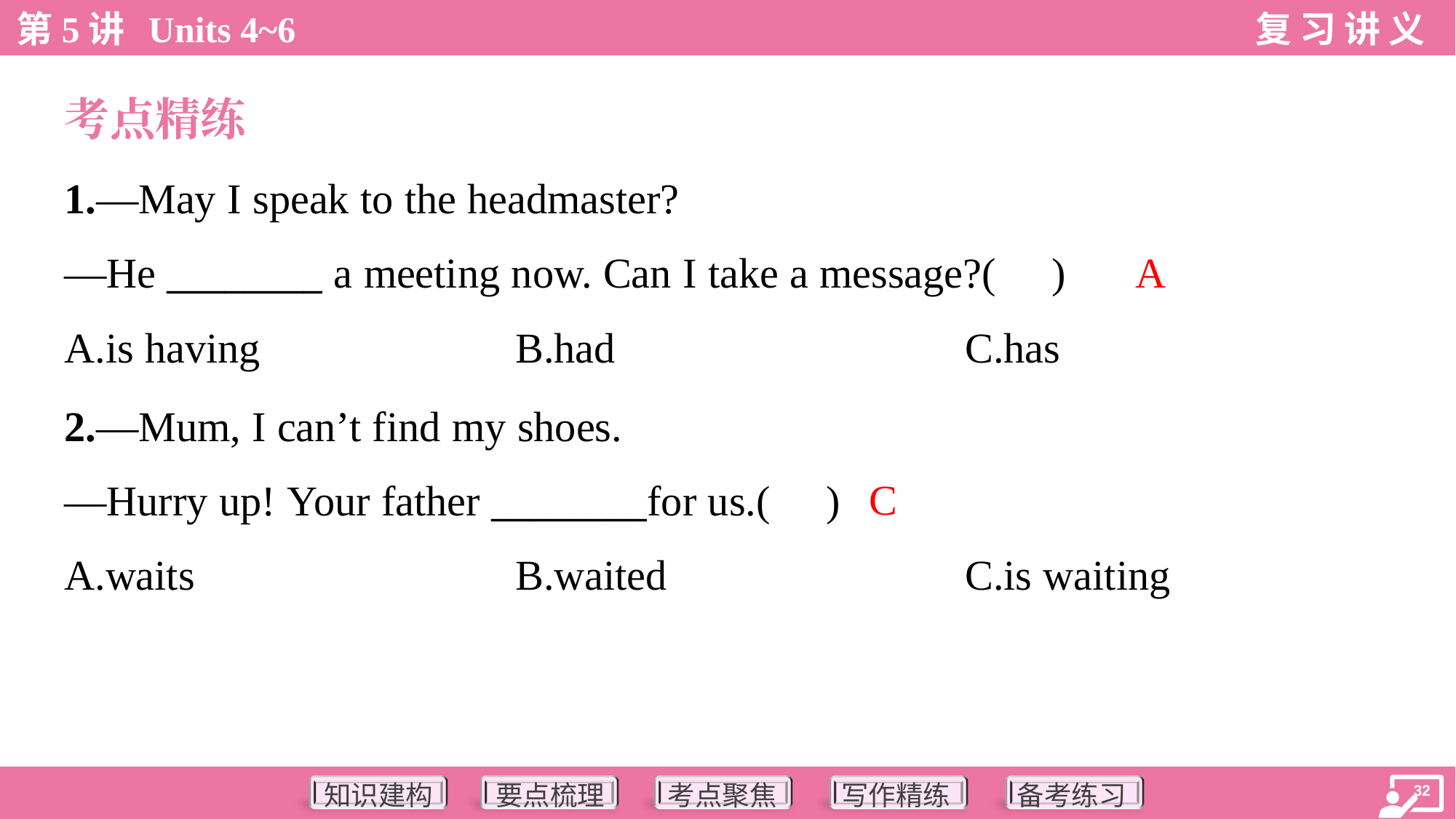

考点精练
1.—May I speak to the headmaster?
—He ________ a meeting now. Can I take a message?(     )
A
A.is having	B.had	C.has
2.—Mum, I can’t find my shoes.
—Hurry up! Your father ________for us.(     )
C
A.waits	B.waited	C.is waiting